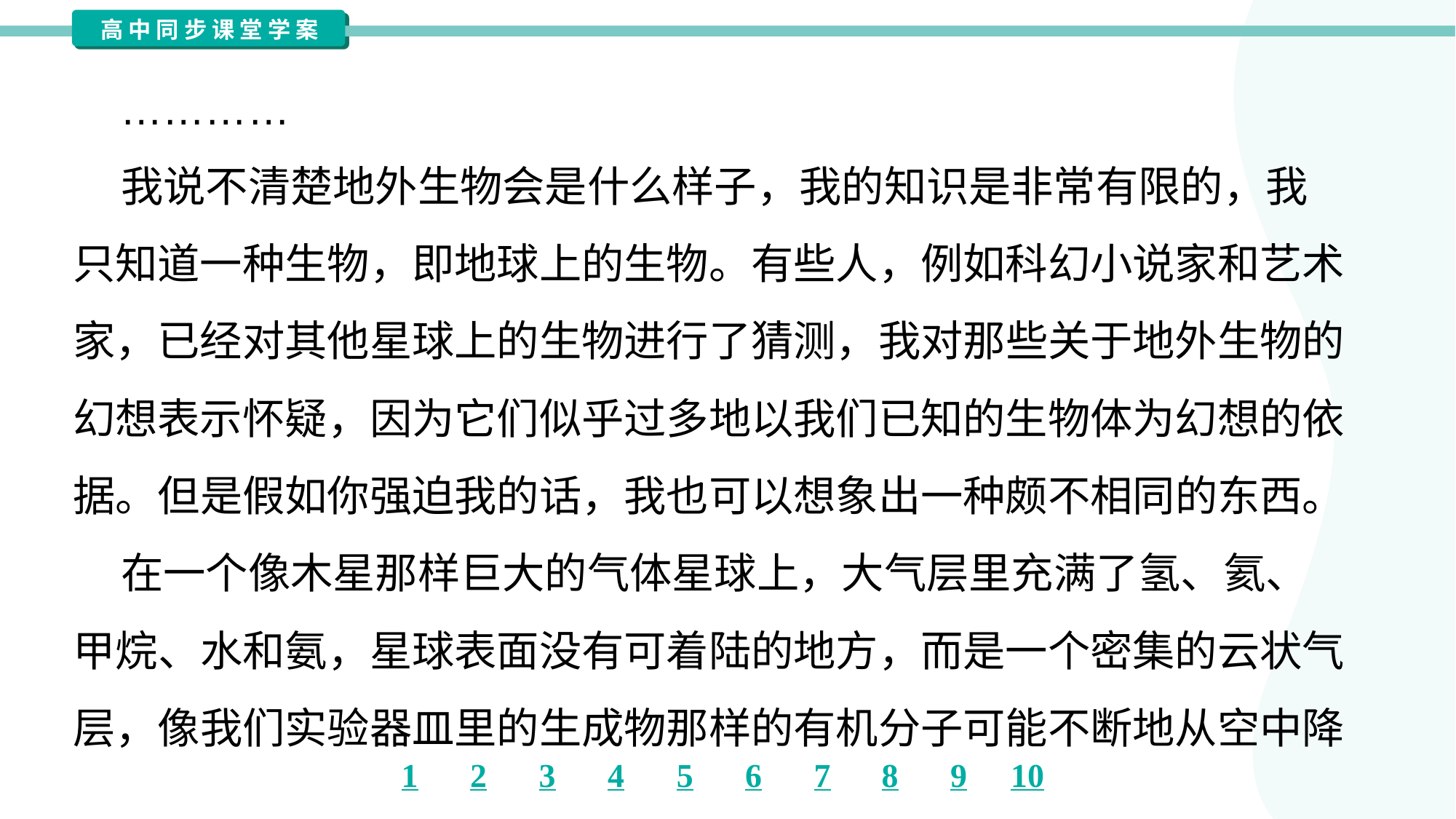

…………
    我说不清楚地外生物会是什么样子，我的知识是非常有限的，我
只知道一种生物，即地球上的生物。有些人，例如科幻小说家和艺术
家，已经对其他星球上的生物进行了猜测，我对那些关于地外生物的
幻想表示怀疑，因为它们似乎过多地以我们已知的生物体为幻想的依
据。但是假如你强迫我的话，我也可以想象出一种颇不相同的东西。
    在一个像木星那样巨大的气体星球上，大气层里充满了氢、氦、
甲烷、水和氨，星球表面没有可着陆的地方，而是一个密集的云状气
层，像我们实验器皿里的生成物那样的有机分子可能不断地从空中降